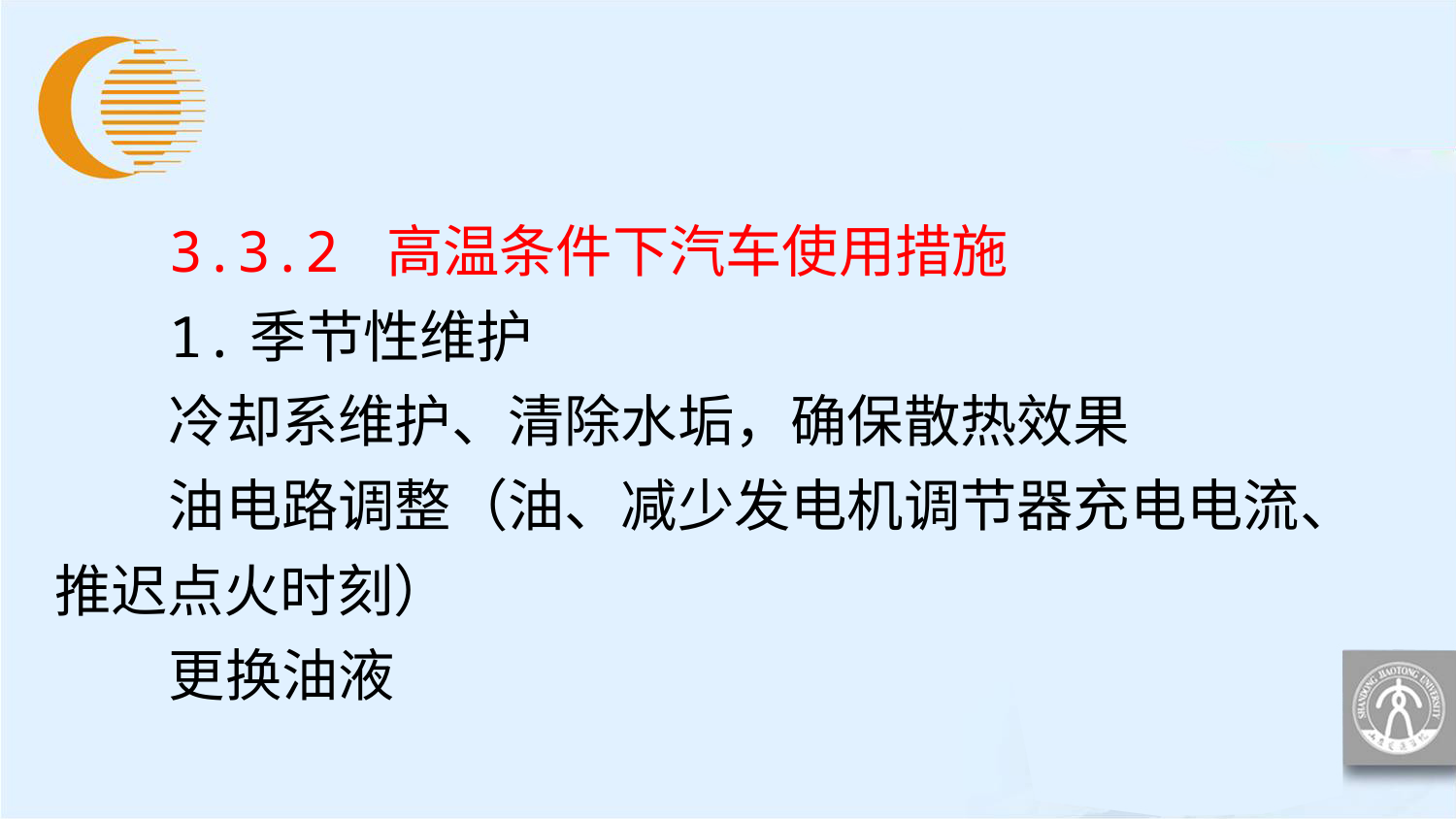

3.3.2 高温条件下汽车使用措施
1.季节性维护
冷却系维护、清除水垢，确保散热效果
油电路调整（油、减少发电机调节器充电电流、推迟点火时刻）
更换油液